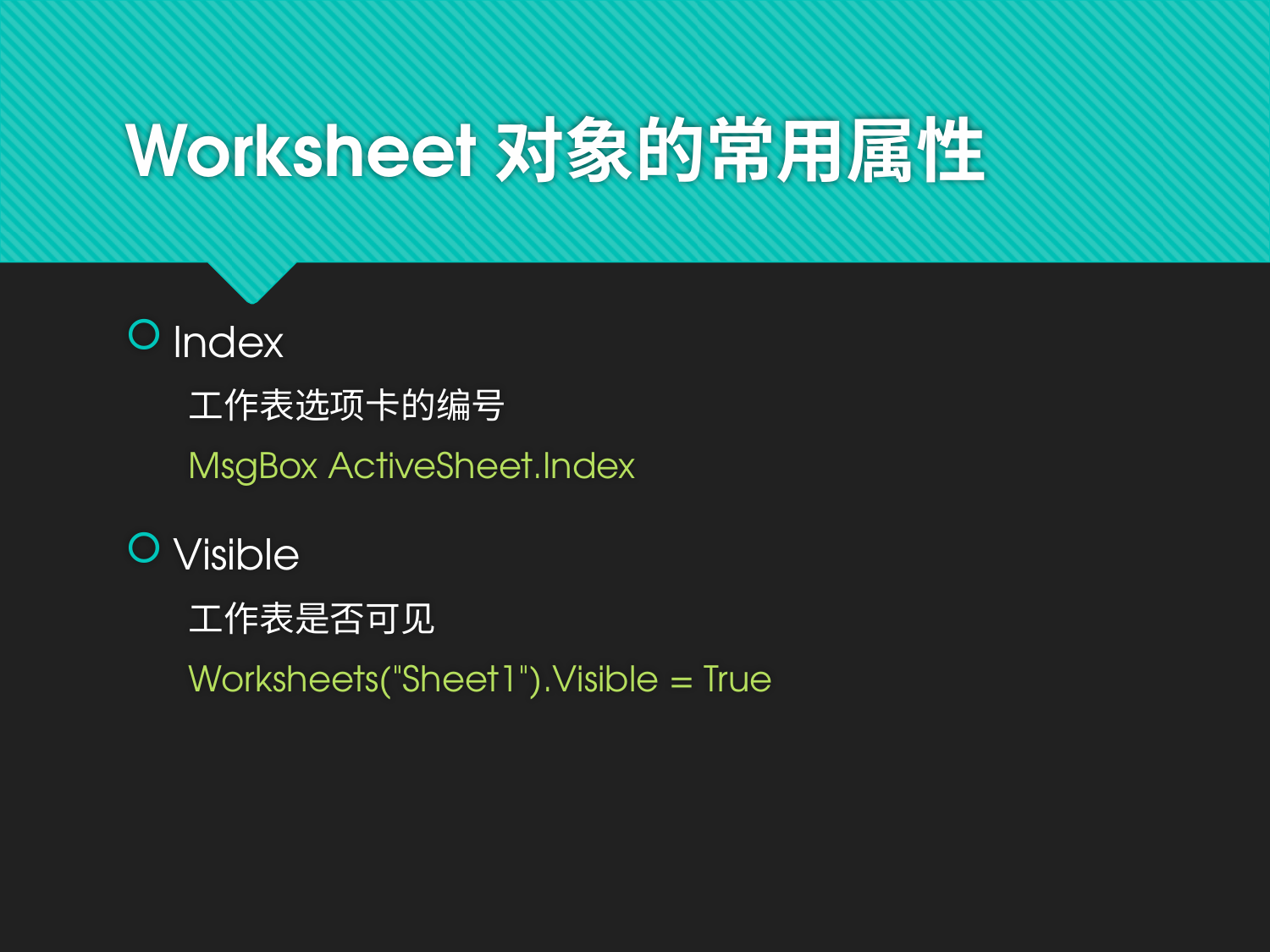

# Worksheet对象的常用属性
Index
工作表选项卡的编号
MsgBox ActiveSheet.Index
Visible
工作表是否可见
Worksheets("Sheet1").Visible = True